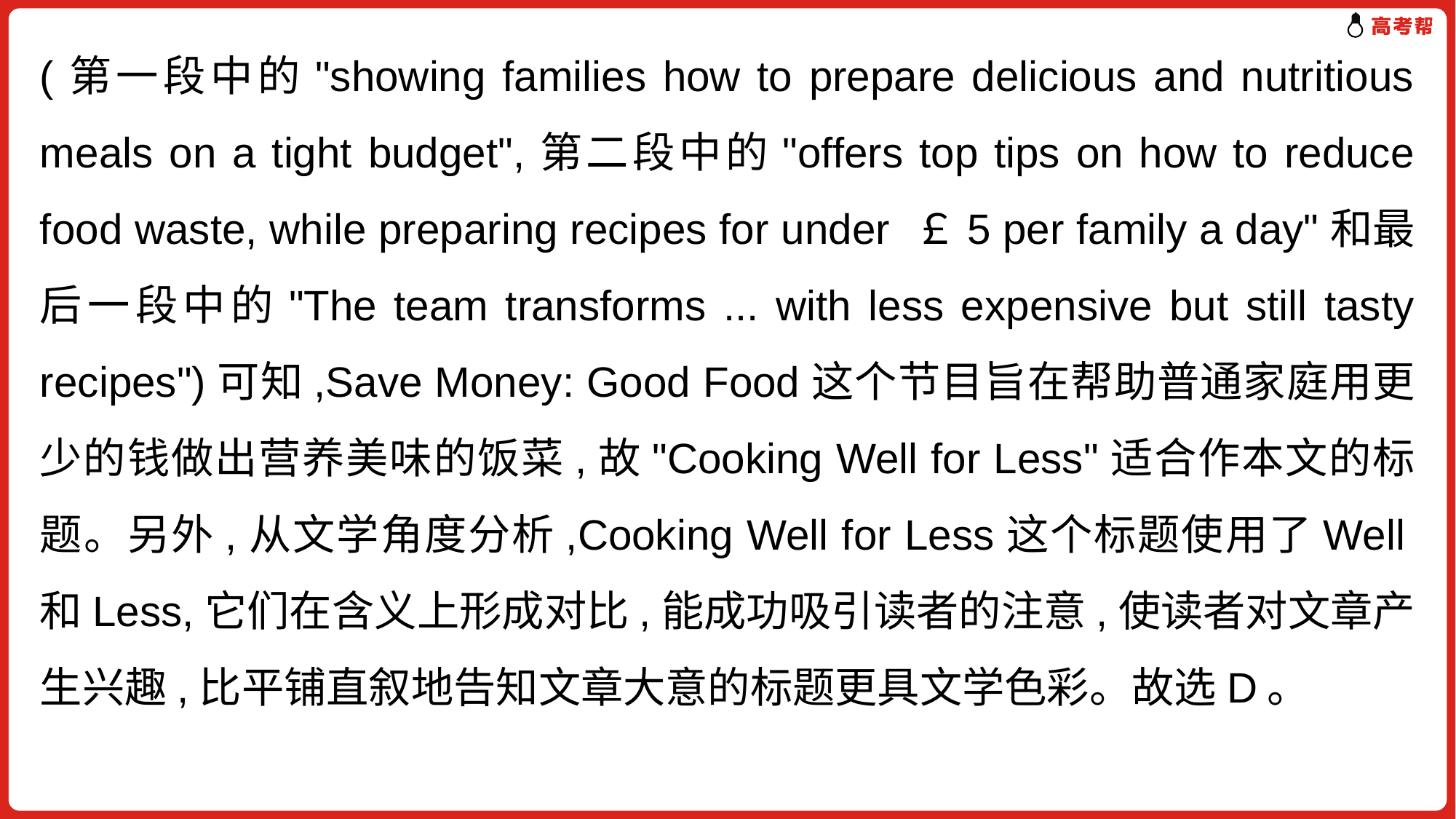

(第一段中的"showing families how to prepare delicious and nutritious meals on a tight budget",第二段中的"offers top tips on how to reduce food waste, while preparing recipes for under ￡5 per family a day"和最后一段中的"The team transforms ... with less expensive but still tasty recipes")可知,Save Money: Good Food这个节目旨在帮助普通家庭用更少的钱做出营养美味的饭菜,故"Cooking Well for Less"适合作本文的标题。另外,从文学角度分析,Cooking Well for Less这个标题使用了Well和Less,它们在含义上形成对比,能成功吸引读者的注意,使读者对文章产生兴趣,比平铺直叙地告知文章大意的标题更具文学色彩。故选D。